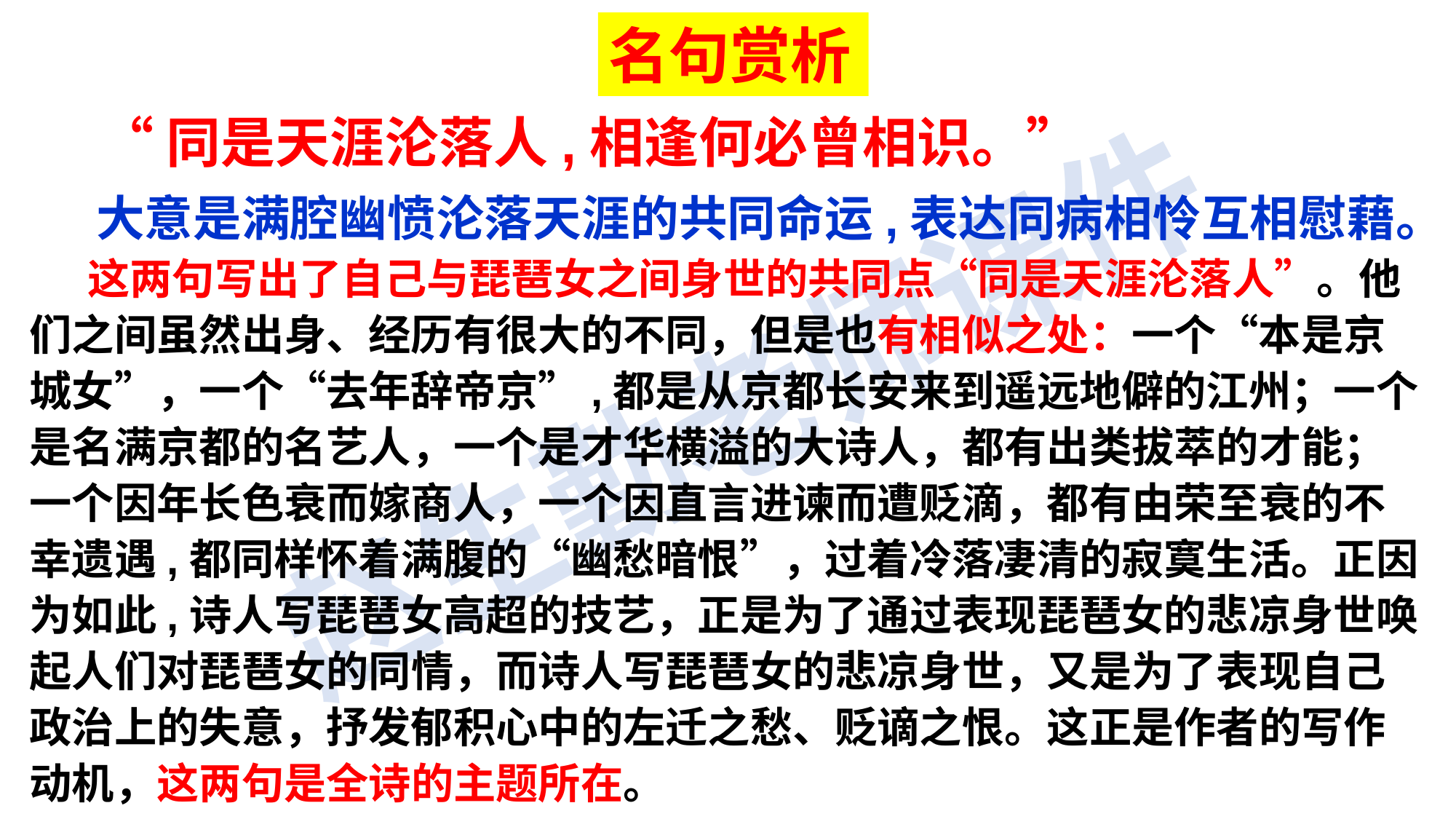

名句赏析
     “同是天涯沦落人,相逢何必曾相识。”
      大意是满腔幽愤沦落天涯的共同命运,表达同病相怜互相慰藉。
      这两句写出了自己与琵琶女之间身世的共同点“同是天涯沦落人”。他们之间虽然出身、经历有很大的不同，但是也有相似之处：一个“本是京城女”，一个“去年辞帝京”,都是从京都长安来到遥远地僻的江州；一个是名满京都的名艺人，一个是才华横溢的大诗人，都有出类拔萃的才能；一个因年长色衰而嫁商人，一个因直言进谏而遭贬滴，都有由荣至衰的不幸遗遇,都同样怀着满腹的“幽愁暗恨”，过着冷落凄清的寂寞生活。正因为如此,诗人写琵琶女高超的技艺，正是为了通过表现琵琶女的悲凉身世唤起人们对琵琶女的同情，而诗人写琵琶女的悲凉身世，又是为了表现自己政治上的失意，抒发郁积心中的左迁之愁、贬谪之恨。这正是作者的写作动机，这两句是全诗的主题所在。